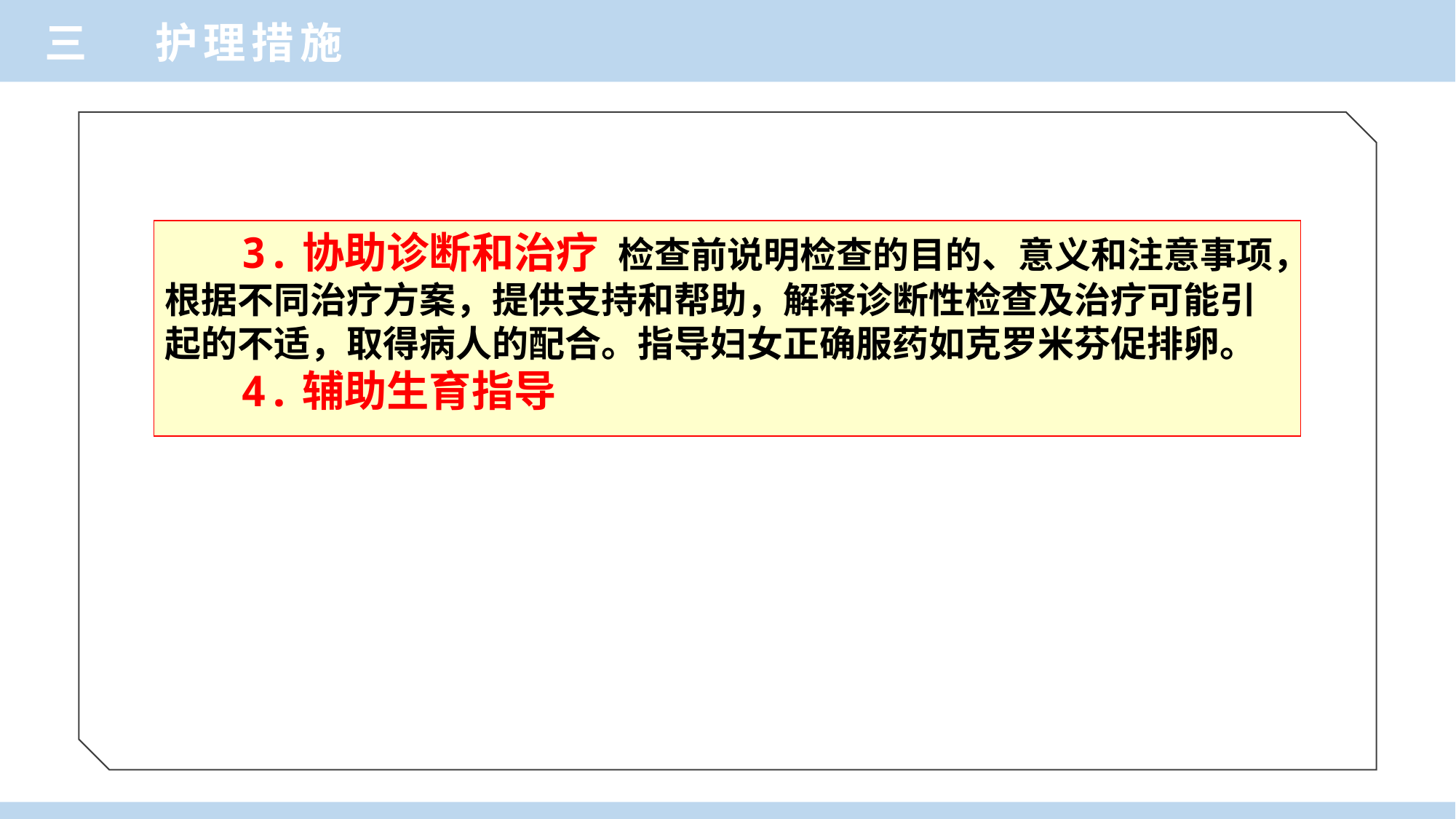

三    护理措施

   3.协助诊断和治疗  检查前说明检查的目的、意义和注意事项，根据不同治疗方案，提供支持和帮助，解释诊断性检查及治疗可能引起的不适，取得病人的配合。指导妇女正确服药如克罗米芬促排卵。
   4.辅助生育指导